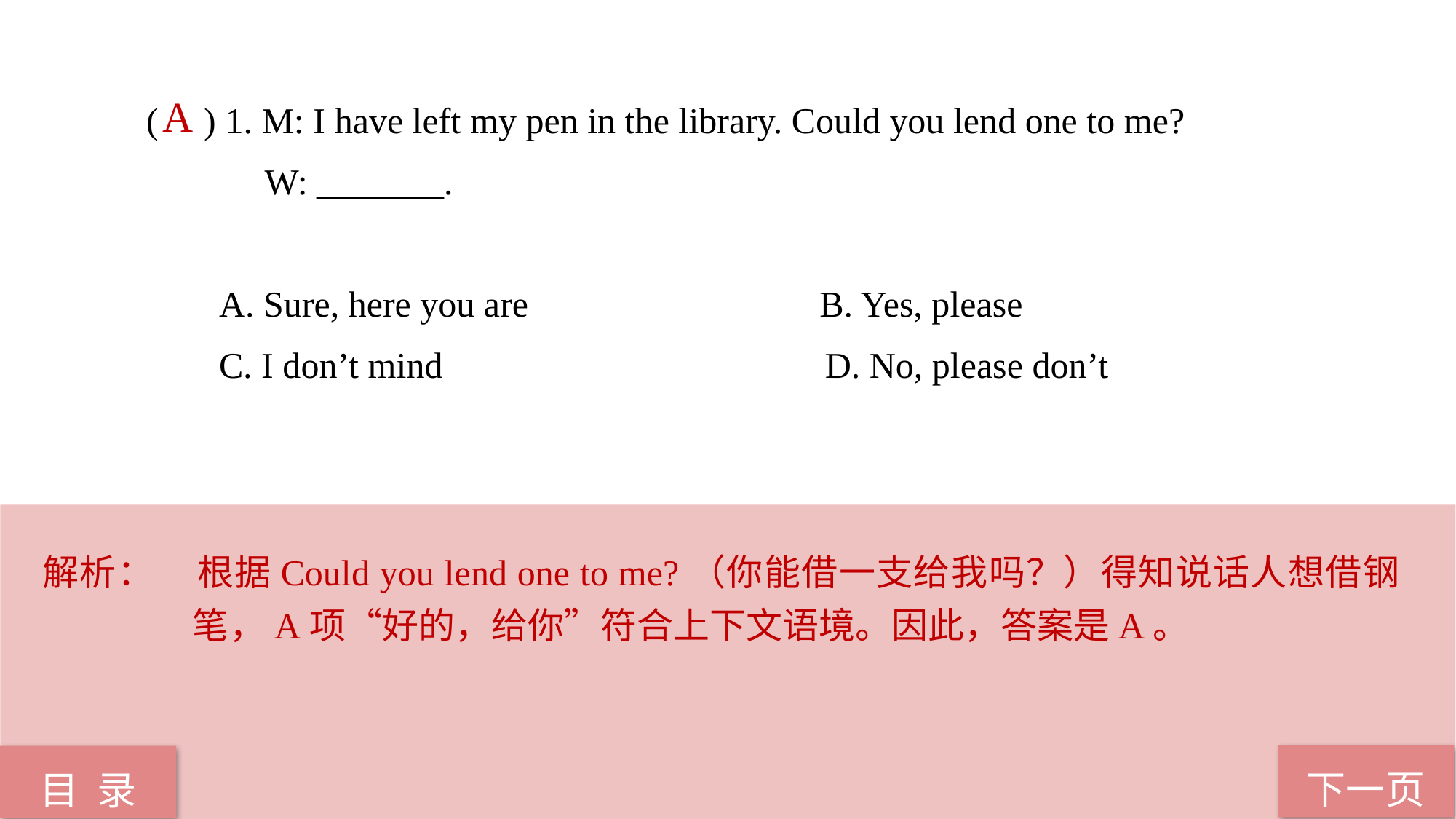

(     ) 1. M: I have left my pen in the library. Could you lend one to me?
             W: _______.

        A. Sure, here you are                                B. Yes, please
        C. I don’t mind                                          D. No, please don’t
 A
解析：	根据Could you lend one to me?（你能借一支给我吗？）得知说话人想借钢笔，A项“好的，给你”符合上下文语境。因此，答案是A。